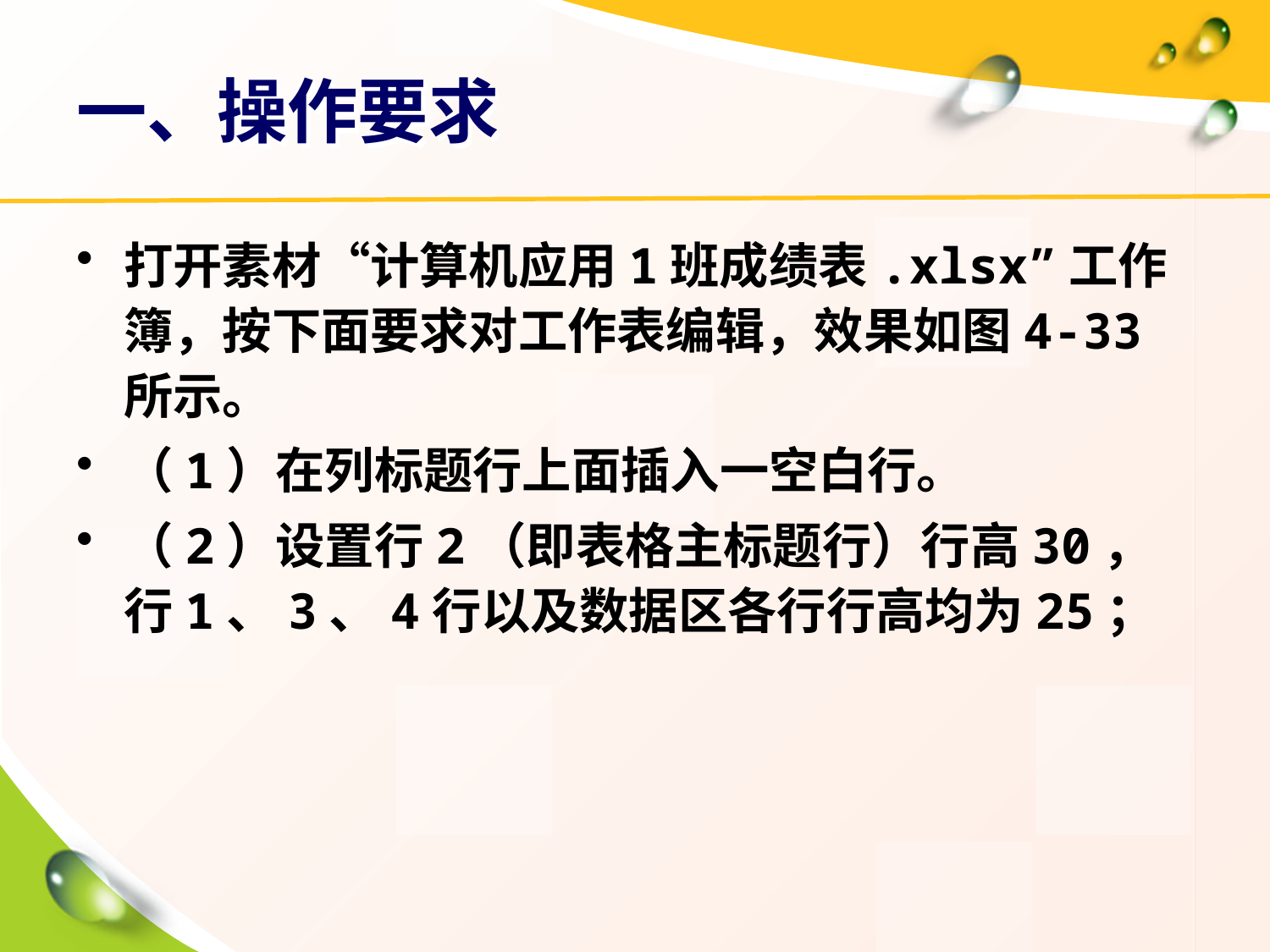

# 一、操作要求
打开素材“计算机应用1班成绩表.xlsx”工作簿，按下面要求对工作表编辑，效果如图4-33所示。
（1）在列标题行上面插入一空白行。
（2）设置行2（即表格主标题行）行高30，行1、3、4行以及数据区各行行高均为25；